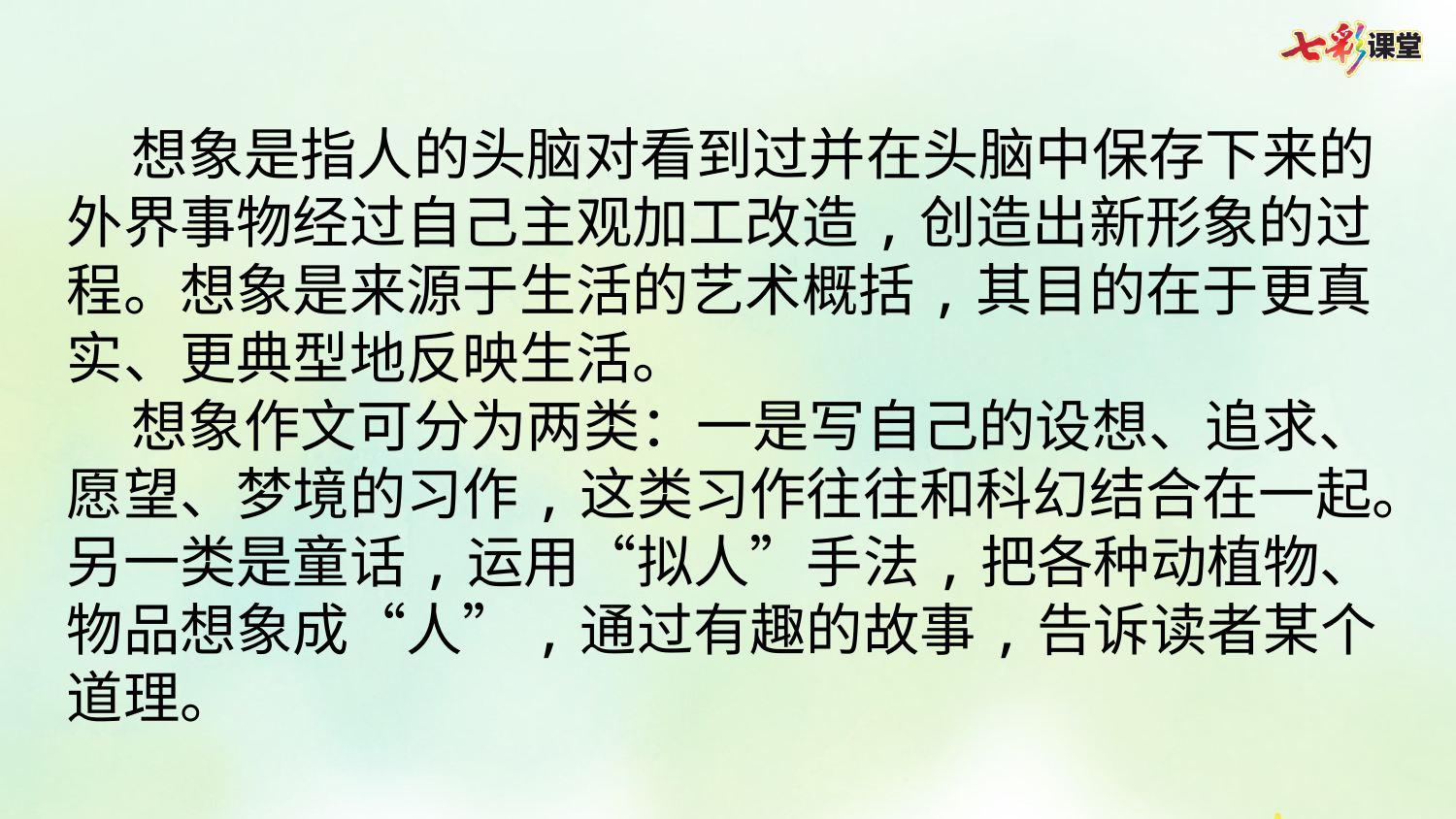

想象是指人的头脑对看到过并在头脑中保存下来的外界事物经过自己主观加工改造,创造出新形象的过程。想象是来源于生活的艺术概括,其目的在于更真实、更典型地反映生活。
    想象作文可分为两类：一是写自己的设想、追求、愿望、梦境的习作,这类习作往往和科幻结合在一起。另一类是童话,运用“拟人”手法,把各种动植物、物品想象成“人”,通过有趣的故事,告诉读者某个道理。